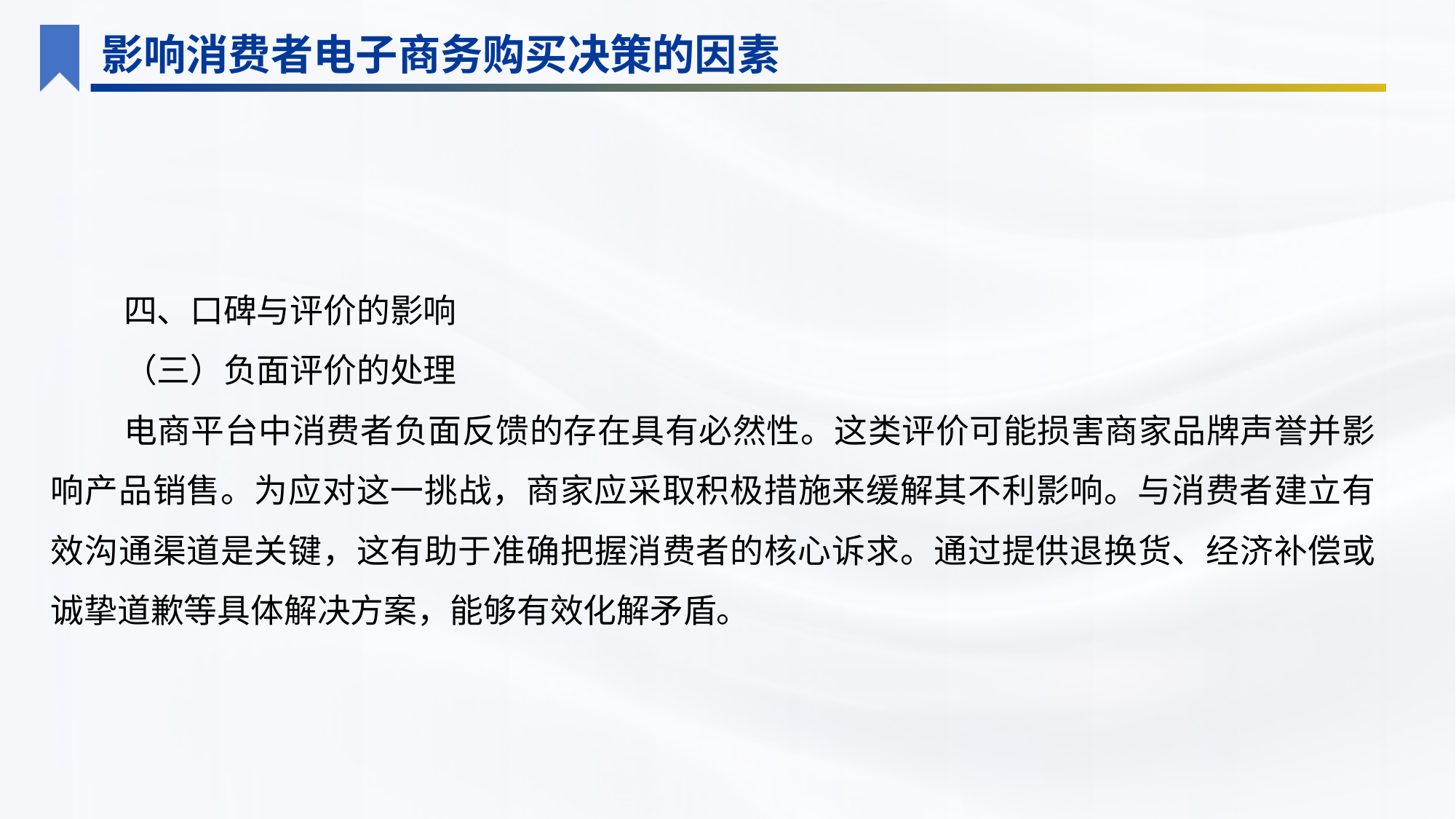

影响消费者电子商务购买决策的因素
四、口碑与评价的影响
（三）负面评价的处理
电商平台中消费者负面反馈的存在具有必然性。这类评价可能损害商家品牌声誉并影响产品销售。为应对这一挑战，商家应采取积极措施来缓解其不利影响。与消费者建立有效沟通渠道是关键，这有助于准确把握消费者的核心诉求。通过提供退换货、经济补偿或诚挚道歉等具体解决方案，能够有效化解矛盾。